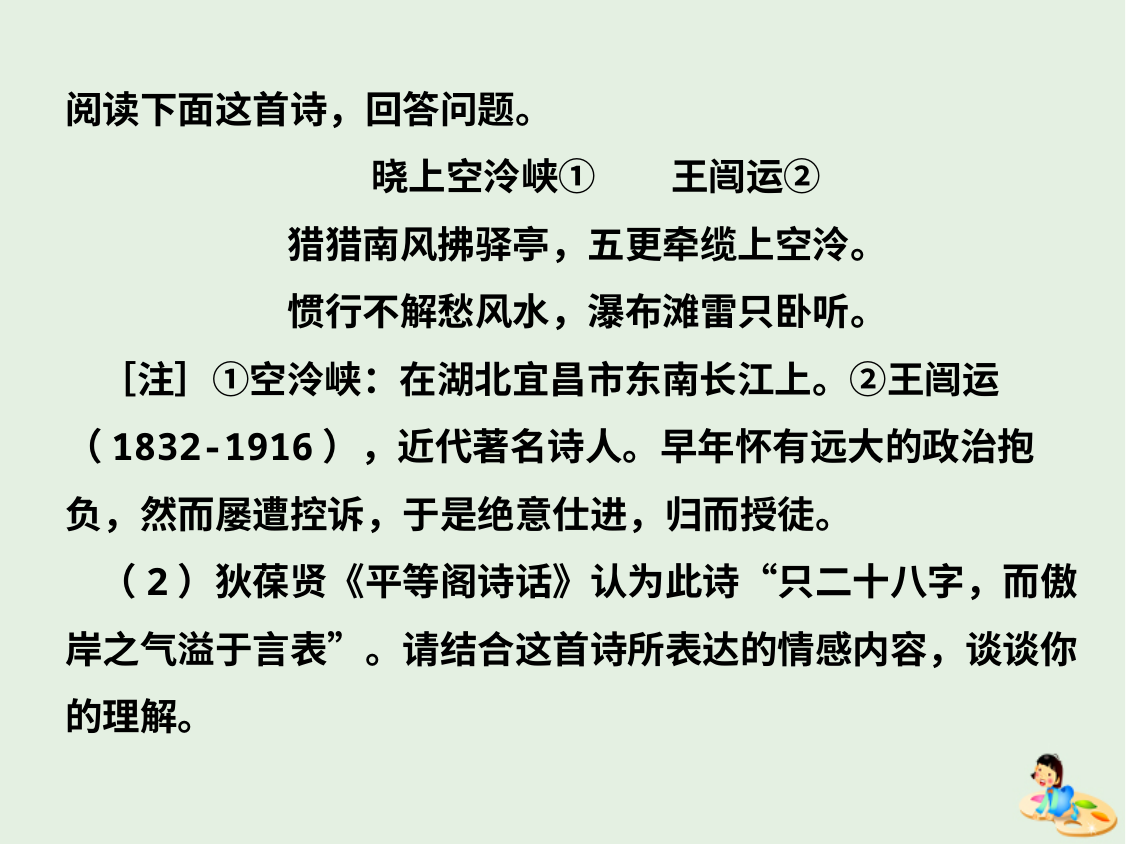

阅读下面这首诗，回答问题。
 晓上空泠峡①　　王闿运②
猎猎南风拂驿亭，五更牵缆上空泠。
惯行不解愁风水，瀑布滩雷只卧听。
   ［注］①空泠峡：在湖北宜昌市东南长江上。②王闿运（1832-1916），近代著名诗人。早年怀有远大的政治抱负，然而屡遭控诉，于是绝意仕进，归而授徒。
   （2）狄葆贤《平等阁诗话》认为此诗“只二十八字，而傲岸之气溢于言表”。请结合这首诗所表达的情感内容，谈谈你的理解。